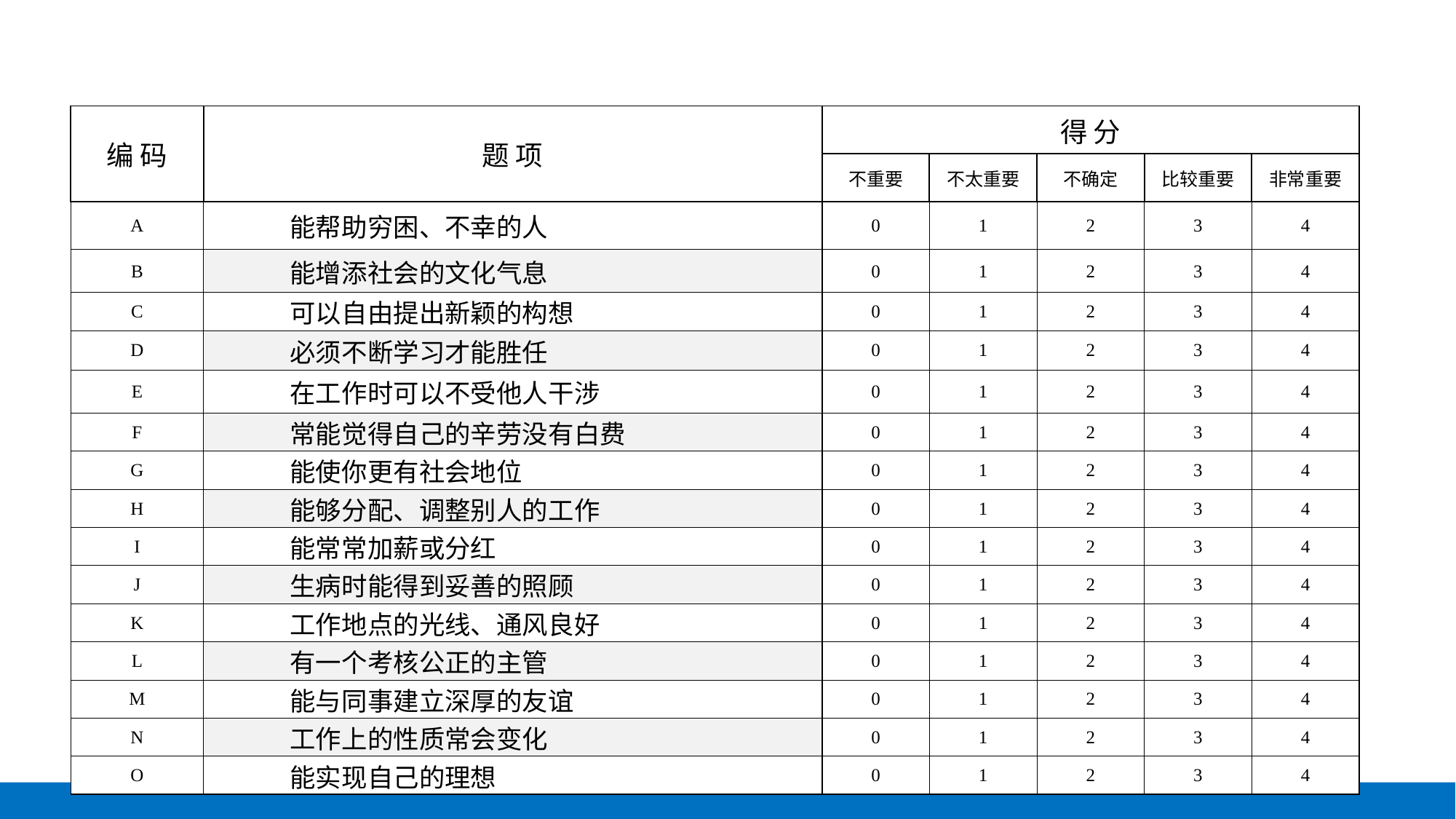

| 编 码 | 题 项 | 得 分 |  |  |  |  |
| --- | --- | --- | --- | --- | --- | --- |
|  |  | 不重要 | 不太重要 | 不确定 | 比较重要 | 非常重要 |
| A | 能帮助穷困、不幸的人 | 0 | 1 | 2 | 3 | 4 |
| B | 能增添社会的文化气息 | 0 | 1 | 2 | 3 | 4 |
| C | 可以自由提出新颖的构想 | 0 | 1 | 2 | 3 | 4 |
| D | 必须不断学习才能胜任 | 0 | 1 | 2 | 3 | 4 |
| E | 在工作时可以不受他人干涉 | 0 | 1 | 2 | 3 | 4 |
| F | 常能觉得自己的辛劳没有白费 | 0 | 1 | 2 | 3 | 4 |
| G | 能使你更有社会地位 | 0 | 1 | 2 | 3 | 4 |
| H | 能够分配、调整别人的工作 | 0 | 1 | 2 | 3 | 4 |
| I | 能常常加薪或分红 | 0 | 1 | 2 | 3 | 4 |
| J | 生病时能得到妥善的照顾 | 0 | 1 | 2 | 3 | 4 |
| K | 工作地点的光线、通风良好 | 0 | 1 | 2 | 3 | 4 |
| L | 有一个考核公正的主管 | 0 | 1 | 2 | 3 | 4 |
| M | 能与同事建立深厚的友谊 | 0 | 1 | 2 | 3 | 4 |
| N | 工作上的性质常会变化 | 0 | 1 | 2 | 3 | 4 |
| O | 能实现自己的理想 | 0 | 1 | 2 | 3 | 4 |